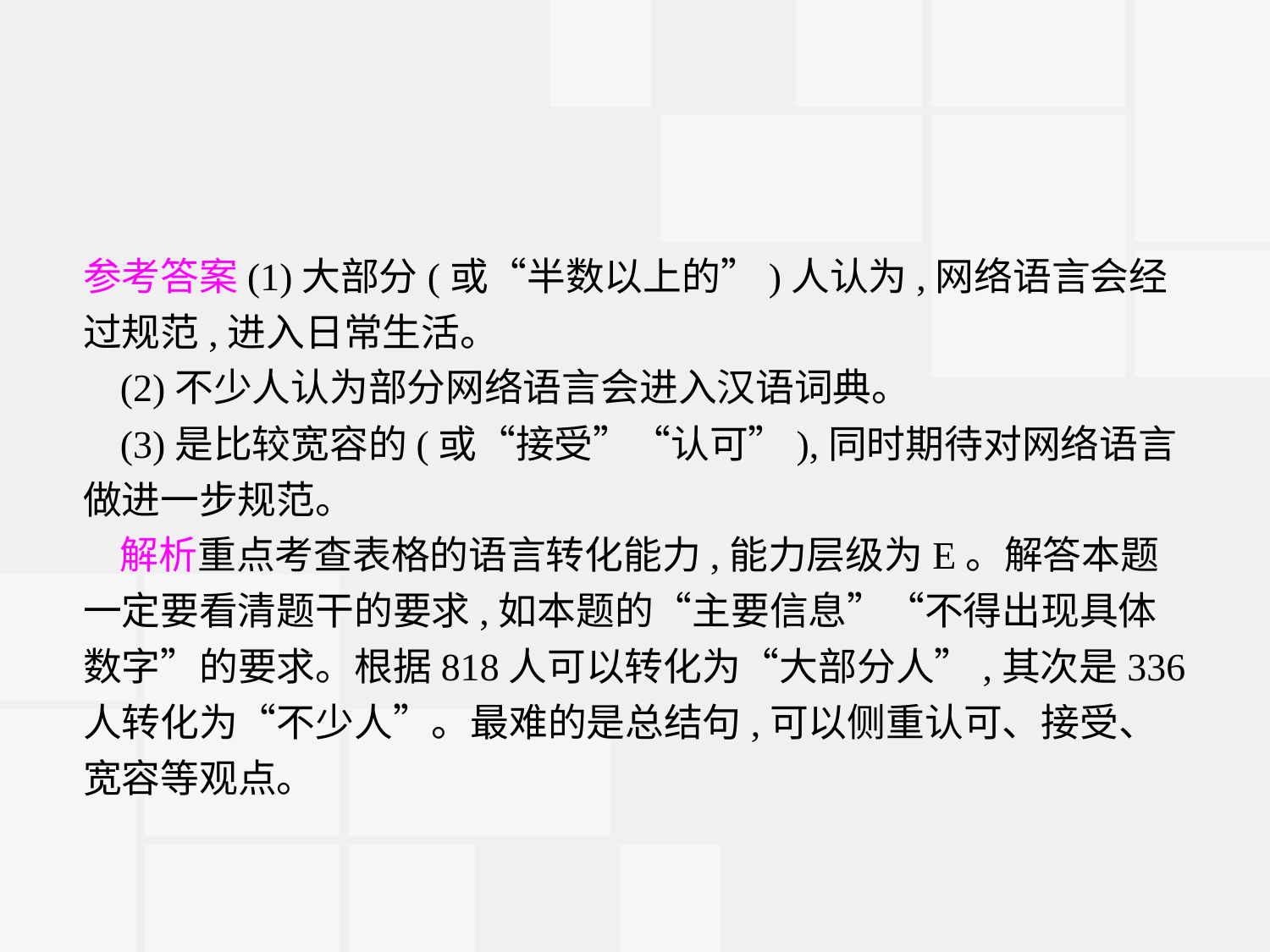

参考答案(1)大部分(或“半数以上的”)人认为,网络语言会经过规范,进入日常生活。
(2)不少人认为部分网络语言会进入汉语词典。
(3)是比较宽容的(或“接受”“认可”),同时期待对网络语言做进一步规范。
解析重点考查表格的语言转化能力,能力层级为E。解答本题一定要看清题干的要求,如本题的“主要信息”“不得出现具体数字”的要求。根据818人可以转化为“大部分人”,其次是336人转化为“不少人”。最难的是总结句,可以侧重认可、接受、宽容等观点。